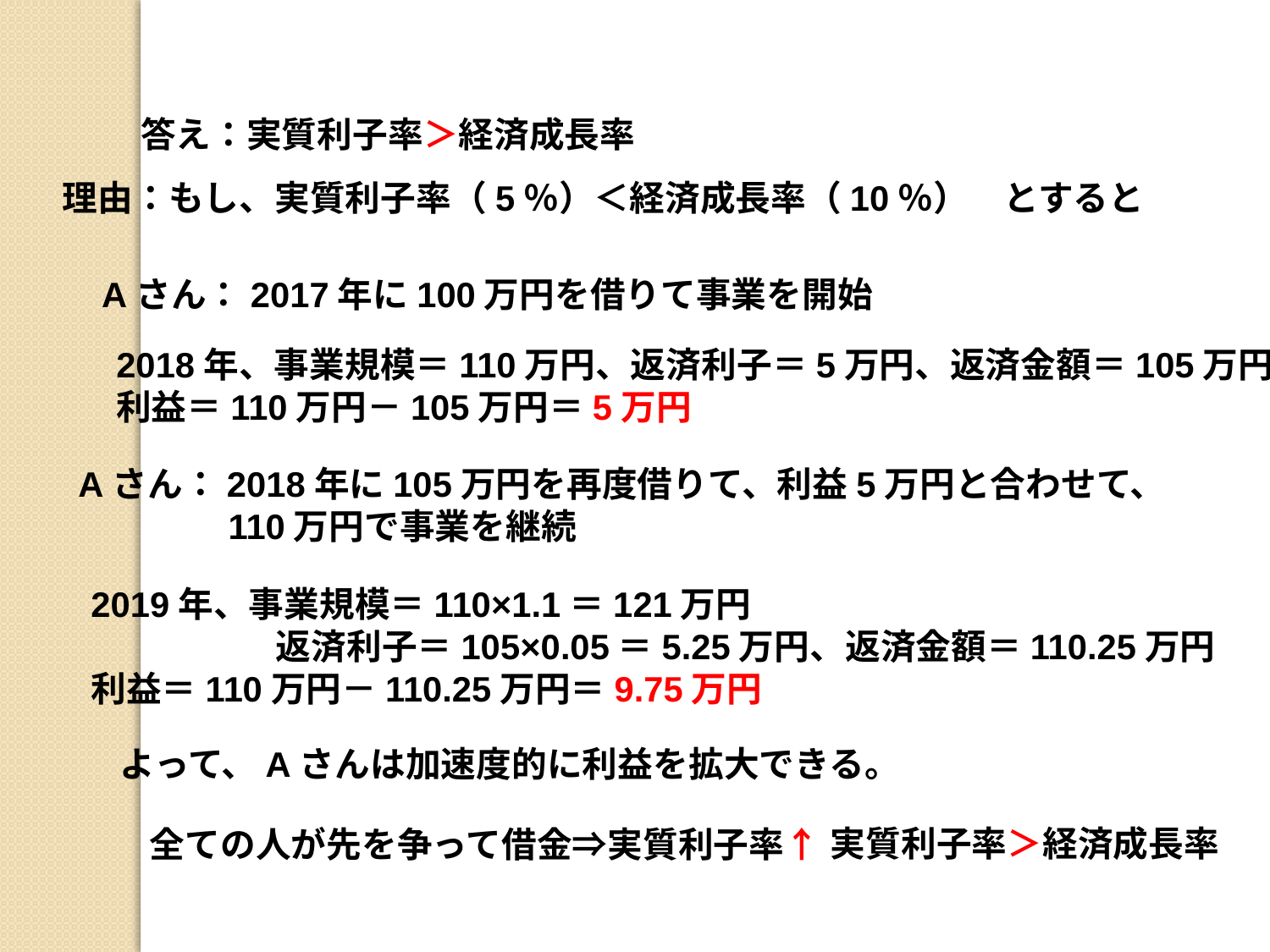

答え：実質利子率＞経済成長率
理由：もし、実質利子率（5％）＜経済成長率（10％）　とすると
Aさん：2017年に100万円を借りて事業を開始
2018年、事業規模＝110万円、返済利子＝5万円、返済金額＝105万円
利益＝110万円－105万円＝5万円
Aさん：2018年に105万円を再度借りて、利益5万円と合わせて、
　　　　110万円で事業を継続
2019年、事業規模＝110×1.1＝121万円
　　　　　 返済利子＝105×0.05＝5.25万円、返済金額＝110.25万円
利益＝110万円－110.25万円＝9.75万円
よって、Aさんは加速度的に利益を拡大できる。
実質利子率＞経済成長率
全ての人が先を争って借金⇒実質利子率↑